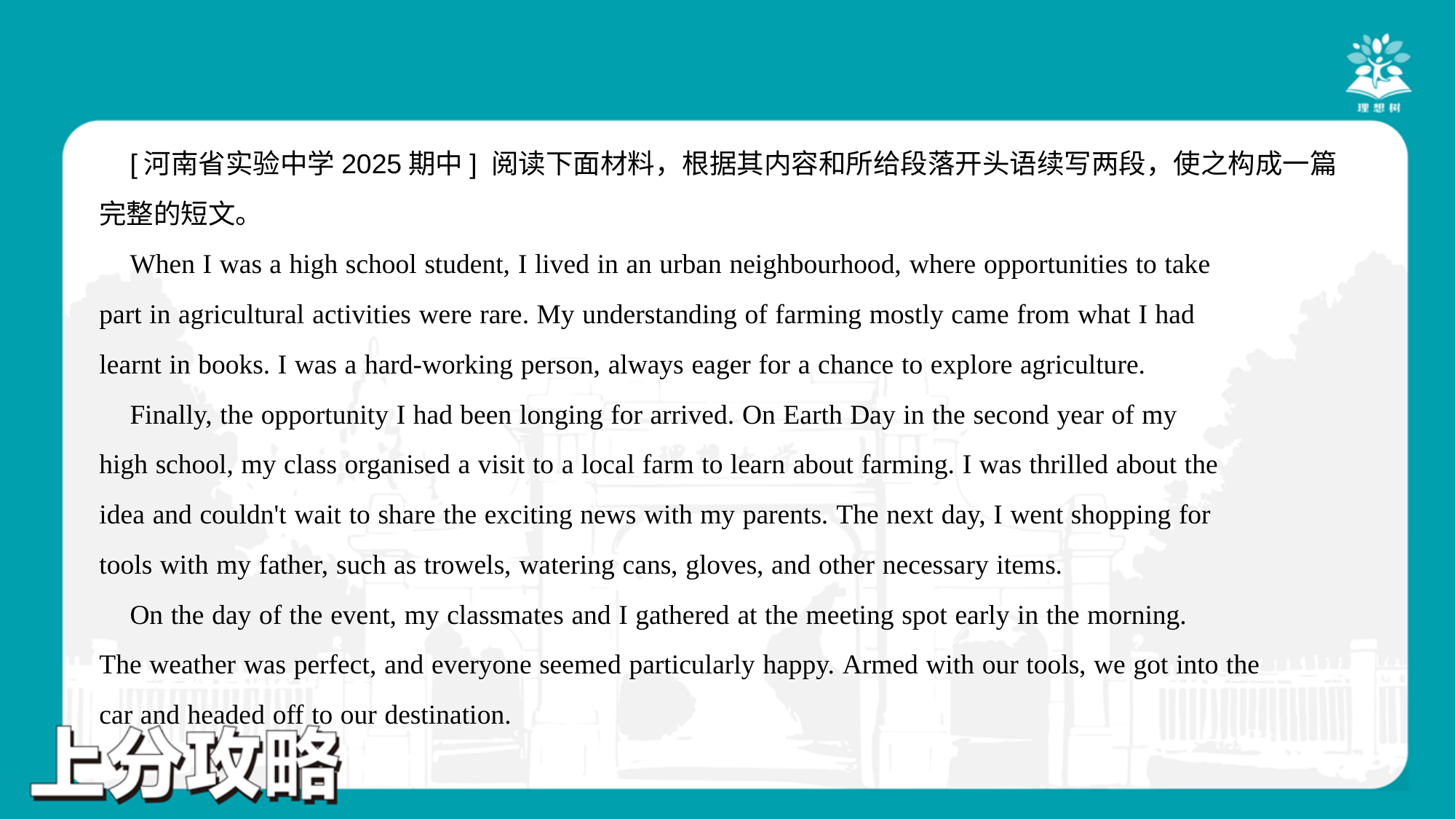

[河南省实验中学2025期中] 阅读下面材料，根据其内容和所给段落开头语续写两段，使之构成一篇
完整的短文。
    When I was a high school student, I lived in an urban neighbourhood, where opportunities to take
part in agricultural activities were rare. My understanding of farming mostly came from what I had
learnt in books. I was a hard-working person, always eager for a chance to explore agriculture.
    Finally, the opportunity I had been longing for arrived. On Earth Day in the second year of my
high school, my class organised a visit to a local farm to learn about farming. I was thrilled about the
idea and couldn't wait to share the exciting news with my parents. The next day, I went shopping for
tools with my father, such as trowels, watering cans, gloves, and other necessary items.
    On the day of the event, my classmates and I gathered at the meeting spot early in the morning.
The weather was perfect, and everyone seemed particularly happy. Armed with our tools, we got into the
car and headed off to our destination.